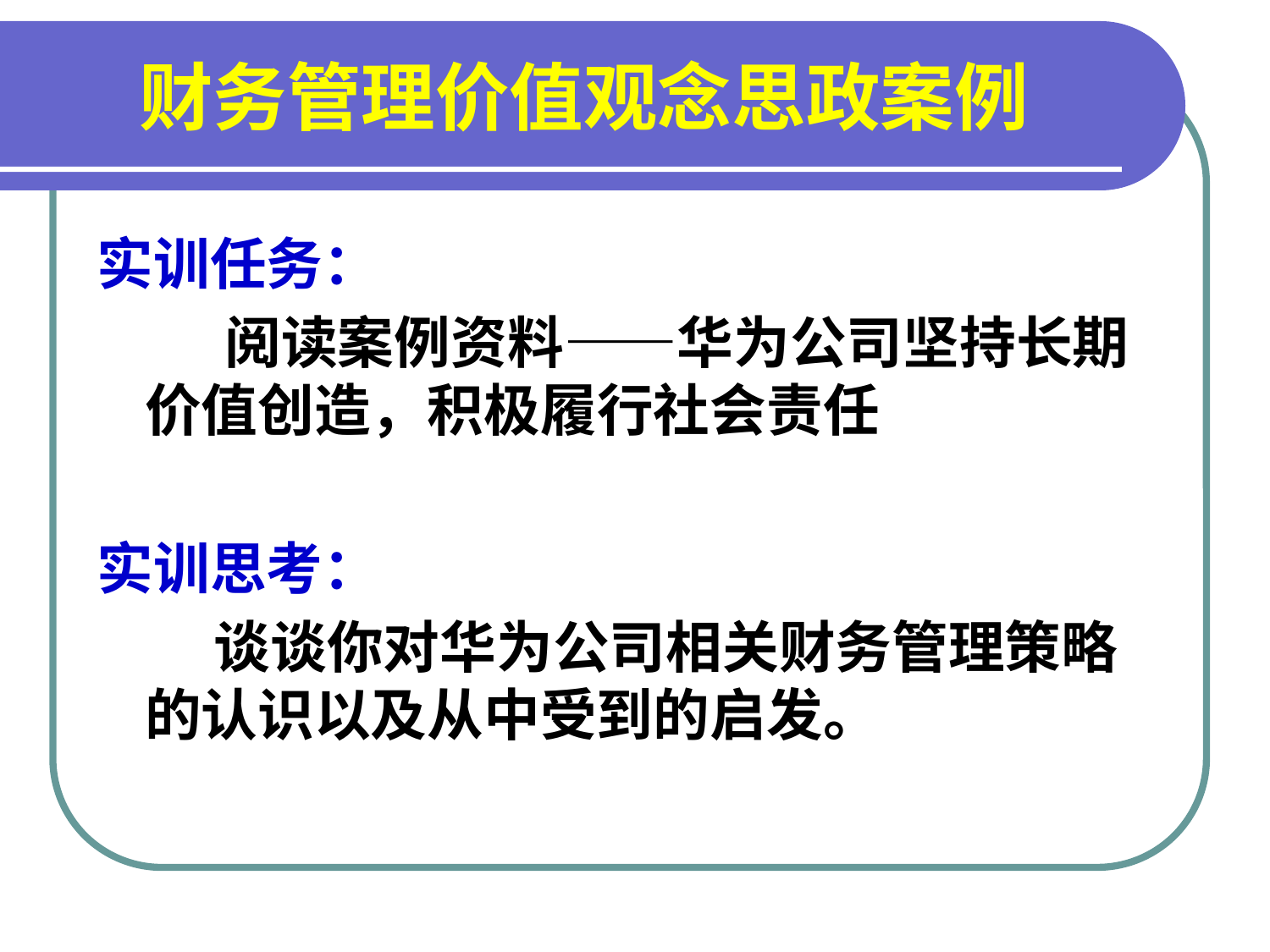

# 财务管理价值观念思政案例
实训任务：
         阅读案例资料——华为公司坚持长期价值创造，积极履行社会责任

实训思考：
        谈谈你对华为公司相关财务管理策略的认识以及从中受到的启发。